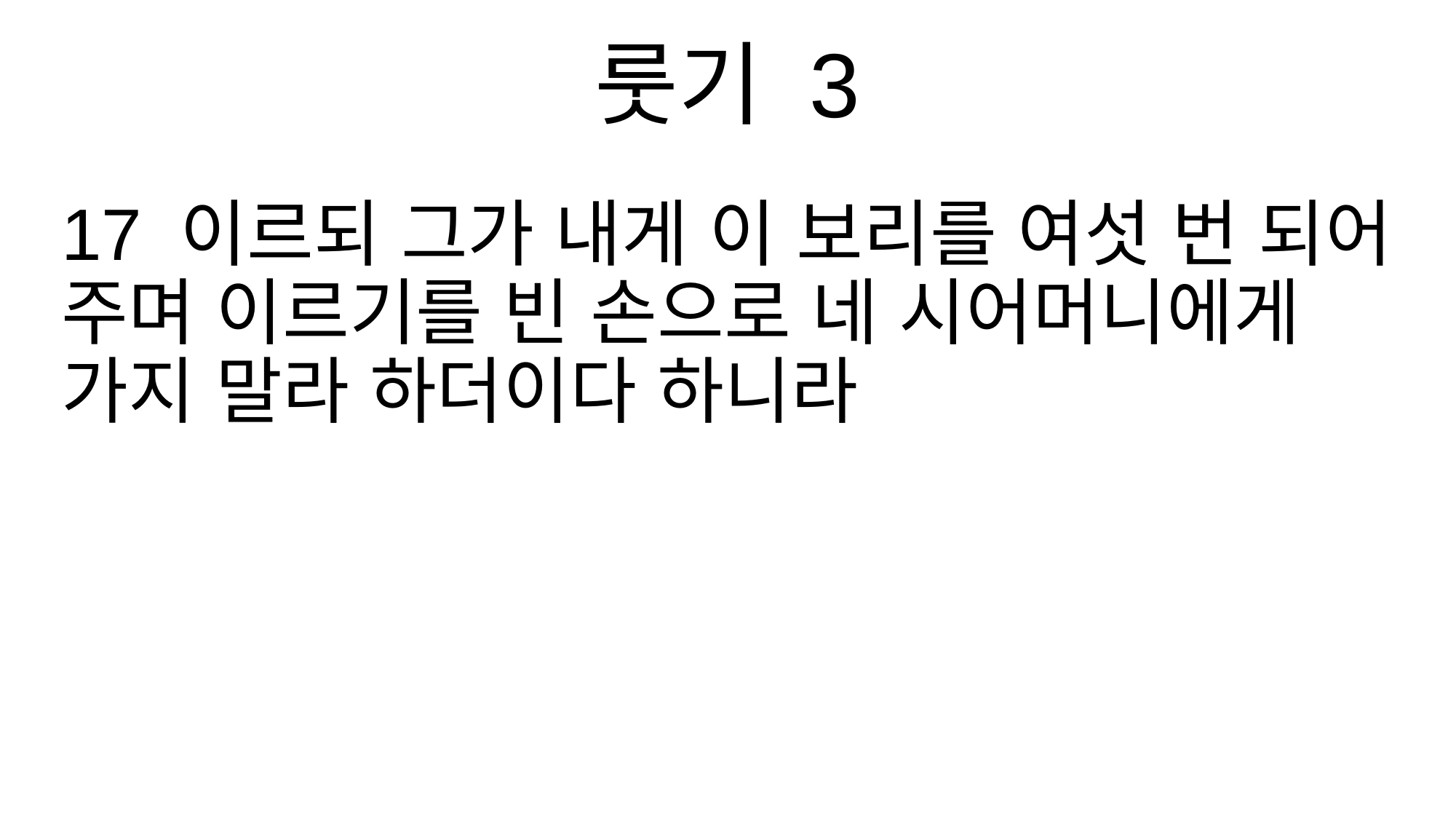

룻기 3
17 이르되 그가 내게 이 보리를 여섯 번 되어 주며 이르기를 빈 손으로 네 시어머니에게 가지 말라 하더이다 하니라